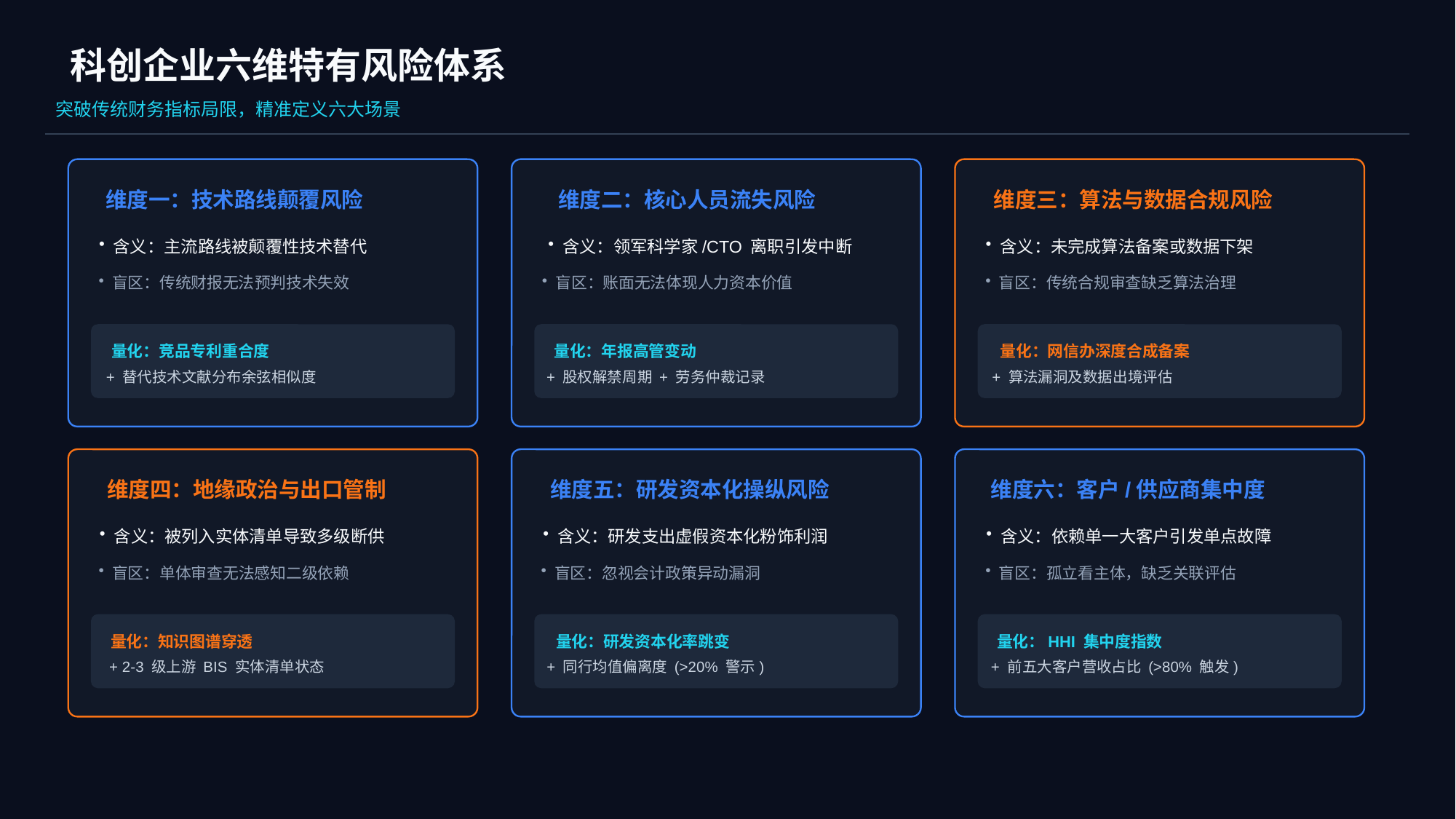

科创企业六维特有风险体系
突破传统财务指标局限，精准定义六大场景

维度一：技术路线颠覆风险
‍维度二：核心人员流失风险
维度三：算法与数据合规风险
含义：主流路线被颠覆性技术替代
含义：领军科学家/CTO 离职引发中断
含义：未完成算法备案或数据下架
盲区：传统财报无法预判技术失效
盲区：账面无法体现人力资本价值
盲区：传统合规审查缺乏算法治理

量化：竞品专利重合度
量化：年报高管变动
量化：网信办深度合成备案
+ 替代技术文献分布余弦相似度
+ 股权解禁周期 + 劳务仲裁记录
+ 算法漏洞及数据出境评估

维度四：地缘政治与出口管制
维度五：研发资本化操纵风险
维度六：客户/供应商集中度
含义：被列入实体清单导致多级断供
含义：研发支出虚假资本化粉饰利润
含义：依赖单一大客户引发单点故障
盲区：单体审查无法感知二级依赖
盲区：忽视会计政策异动漏洞
盲区：孤立看主体，缺乏关联评估

量化：知识图谱穿透
量化：研发资本化率跳变
量化：HHI 集中度指数
+ 2-3 级上游 BIS 实体清单状态
+ 同行均值偏离度 (>20% 警示)
+ 前五大客户营收占比 (>80% 触发)